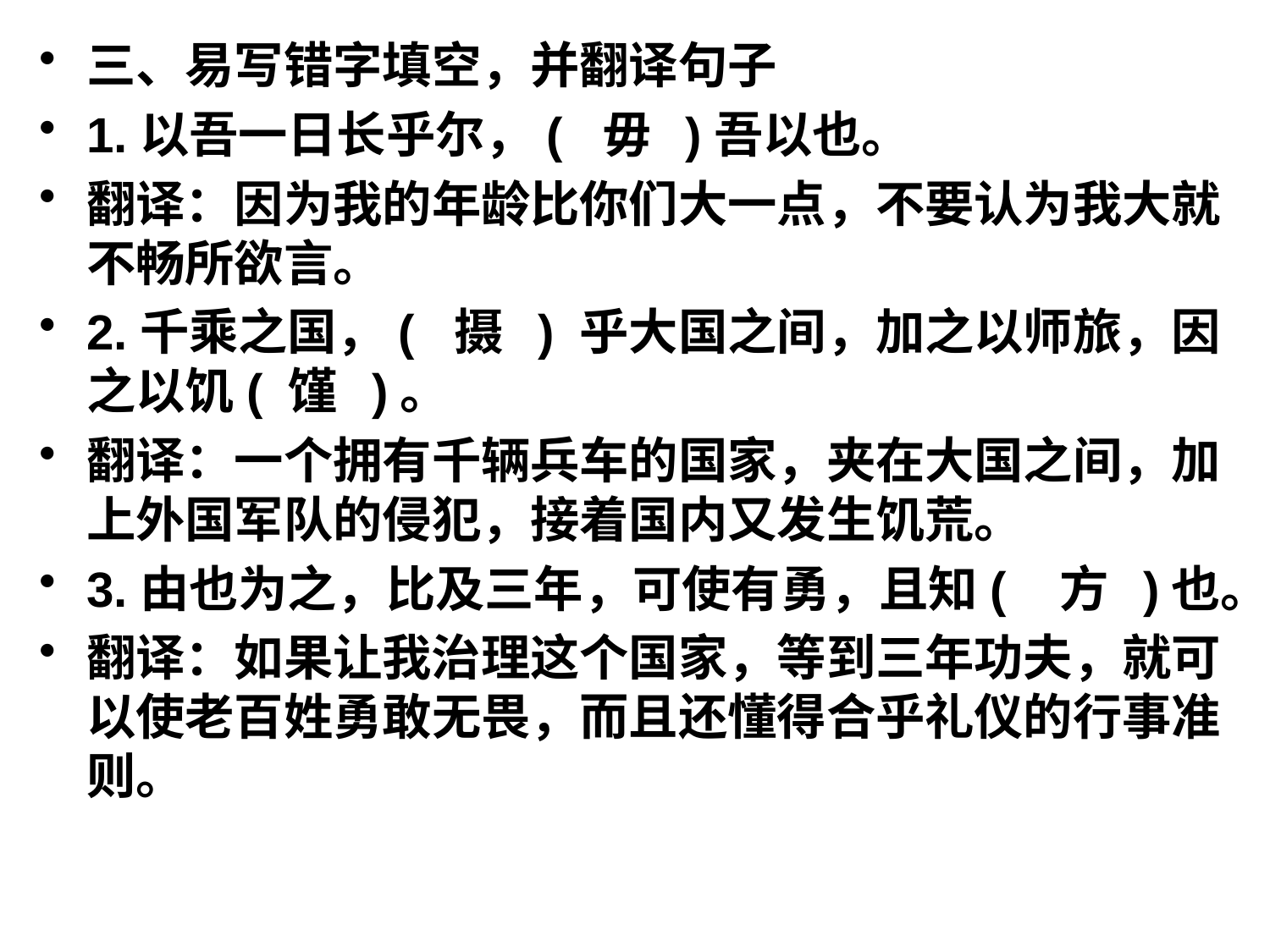

三、易写错字填空，并翻译句子
1.以吾一日长乎尔，(  毋  )吾以也。
翻译：因为我的年龄比你们大一点，不要认为我大就不畅所欲言。
2.千乘之国，(  摄  ) 乎大国之间，加之以师旅，因之以饥( 馑  )。
翻译：一个拥有千辆兵车的国家，夹在大国之间，加上外国军队的侵犯，接着国内又发生饥荒。
3.由也为之，比及三年，可使有勇，且知(   方  )也。
翻译：如果让我治理这个国家，等到三年功夫，就可以使老百姓勇敢无畏，而且还懂得合乎礼仪的行事准则。